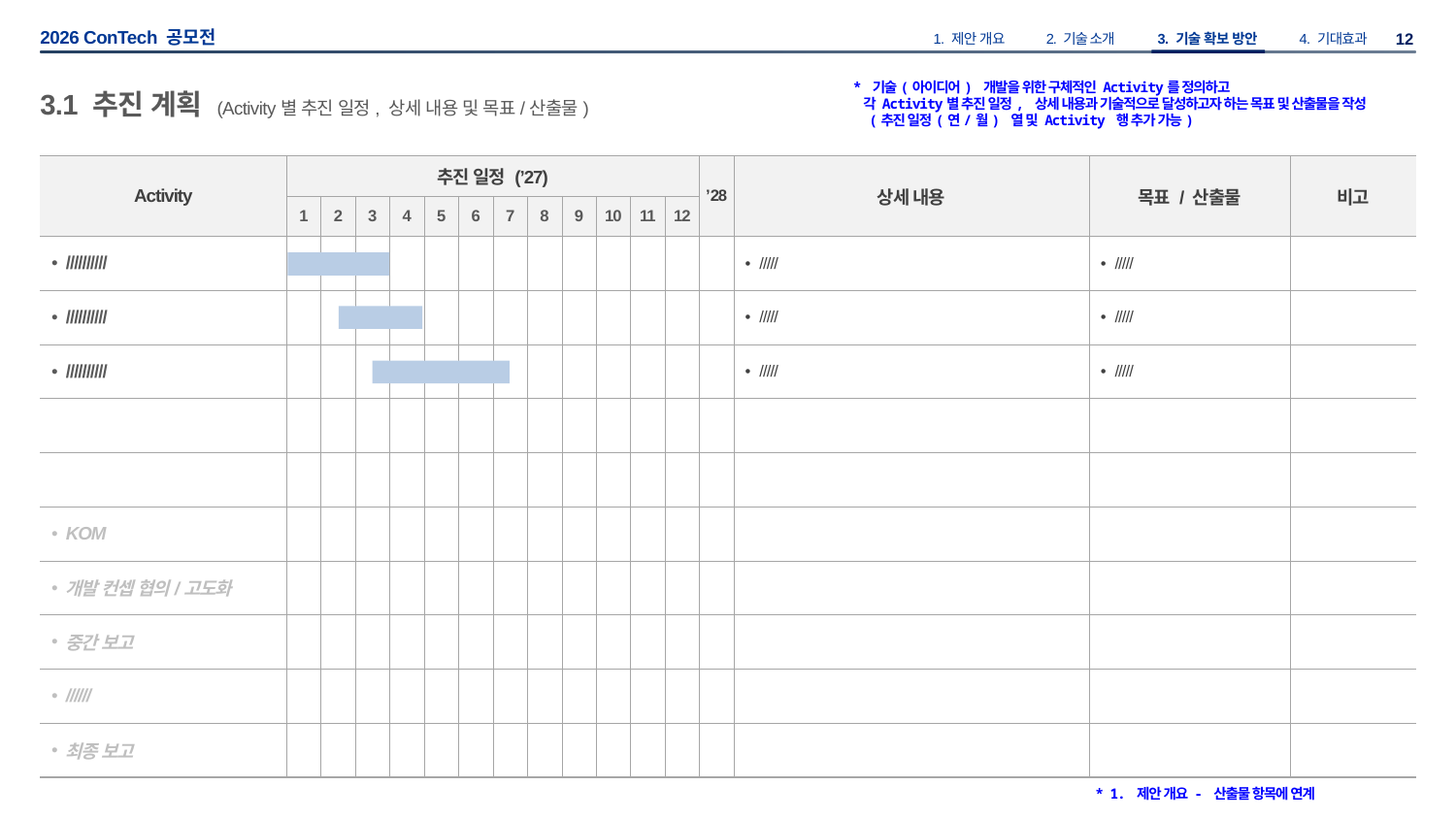

* 기술(아이디어) 개발을 위한 구체적인 Activity를 정의하고
  각 Activity별 추진 일정, 상세 내용과 기술적으로 달성하고자 하는 목표 및 산출물을 작성
  (추진 일정(연/월) 열 및 Activity 행 추가 가능)
* 1. 제안 개요 - 산출물 항목에 연계
3.1 추진 계획 (Activity별 추진 일정, 상세 내용 및 목표/산출물)
| Activity | 추진 일정 (’27) |  |  |  |  |  |  |  |  |  |  |  | ’28 | 상세 내용 | 목표 / 산출물 | 비고 |
| --- | --- | --- | --- | --- | --- | --- | --- | --- | --- | --- | --- | --- | --- | --- | --- | --- |
|  | 1 | 2 | 3 | 4 | 5 | 6 | 7 | 8 | 9 | 10 | 11 | 12 |  |  |  |  |
| ////////// |  |  |  |  |  |  |  |  |  |  |  |  |  | ///// | ///// |  |
| ////////// |  |  |  |  |  |  |  |  |  |  |  |  |  | ///// | ///// |  |
| ////////// |  |  |  |  |  |  |  |  |  |  |  |  |  | ///// | ///// |  |
|  |  |  |  |  |  |  |  |  |  |  |  |  |  |  |  |  |
|  |  |  |  |  |  |  |  |  |  |  |  |  |  |  |  |  |
| KOM |  |  |  |  |  |  |  |  |  |  |  |  |  |  |  |  |
| 개발 컨셉 협의/고도화 |  |  |  |  |  |  |  |  |  |  |  |  |  |  |  |  |
| 중간 보고 |  |  |  |  |  |  |  |  |  |  |  |  |  |  |  |  |
| ////// |  |  |  |  |  |  |  |  |  |  |  |  |  |  |  |  |
| 최종 보고 |  |  |  |  |  |  |  |  |  |  |  |  |  |  |  |  |